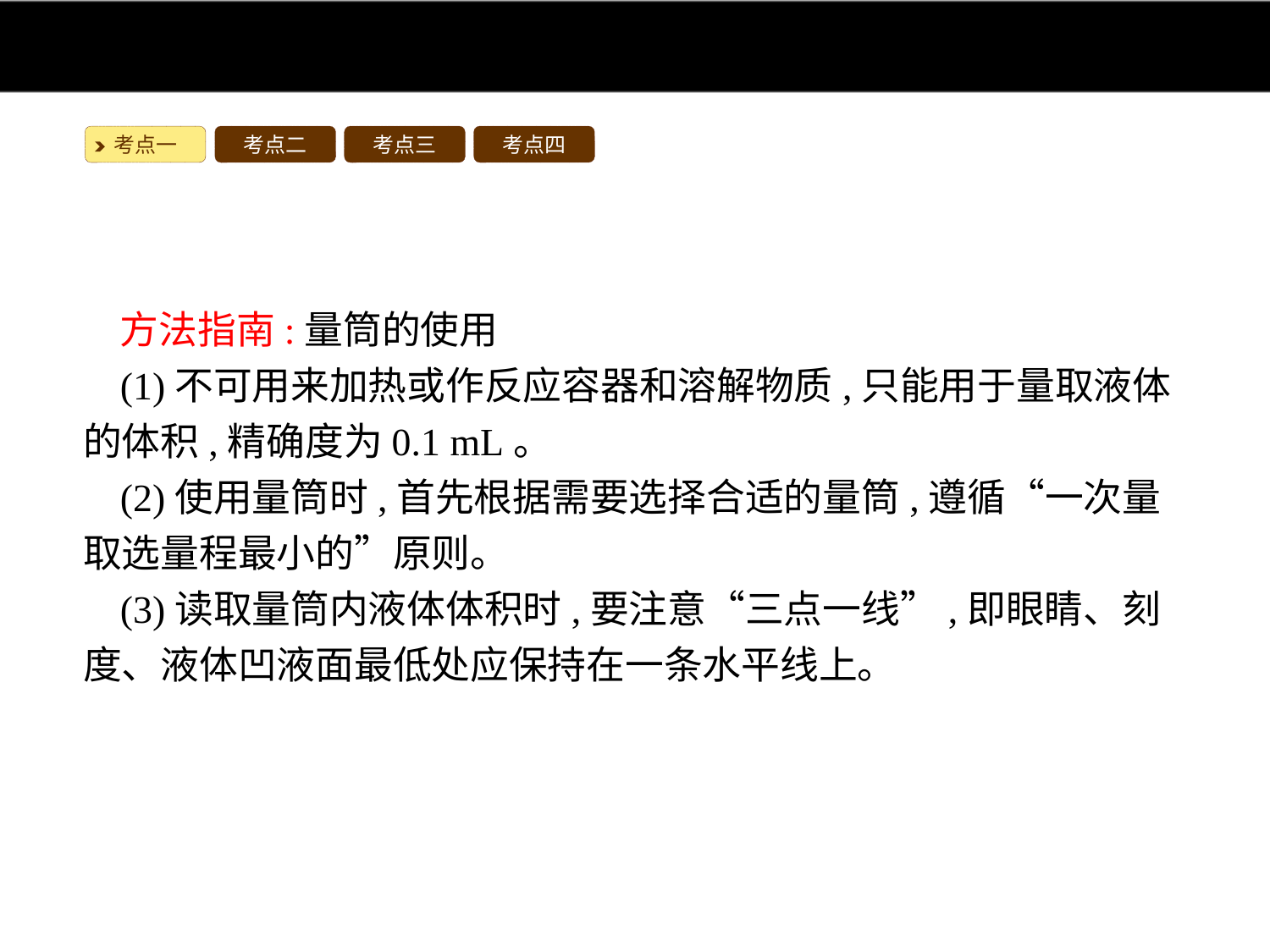

考点一
考点二
考点三
考点四

方法指南:量筒的使用
(1)不可用来加热或作反应容器和溶解物质,只能用于量取液体的体积,精确度为0.1 mL。
(2)使用量筒时,首先根据需要选择合适的量筒,遵循“一次量取选量程最小的”原则。
(3)读取量筒内液体体积时,要注意“三点一线”,即眼睛、刻度、液体凹液面最低处应保持在一条水平线上。